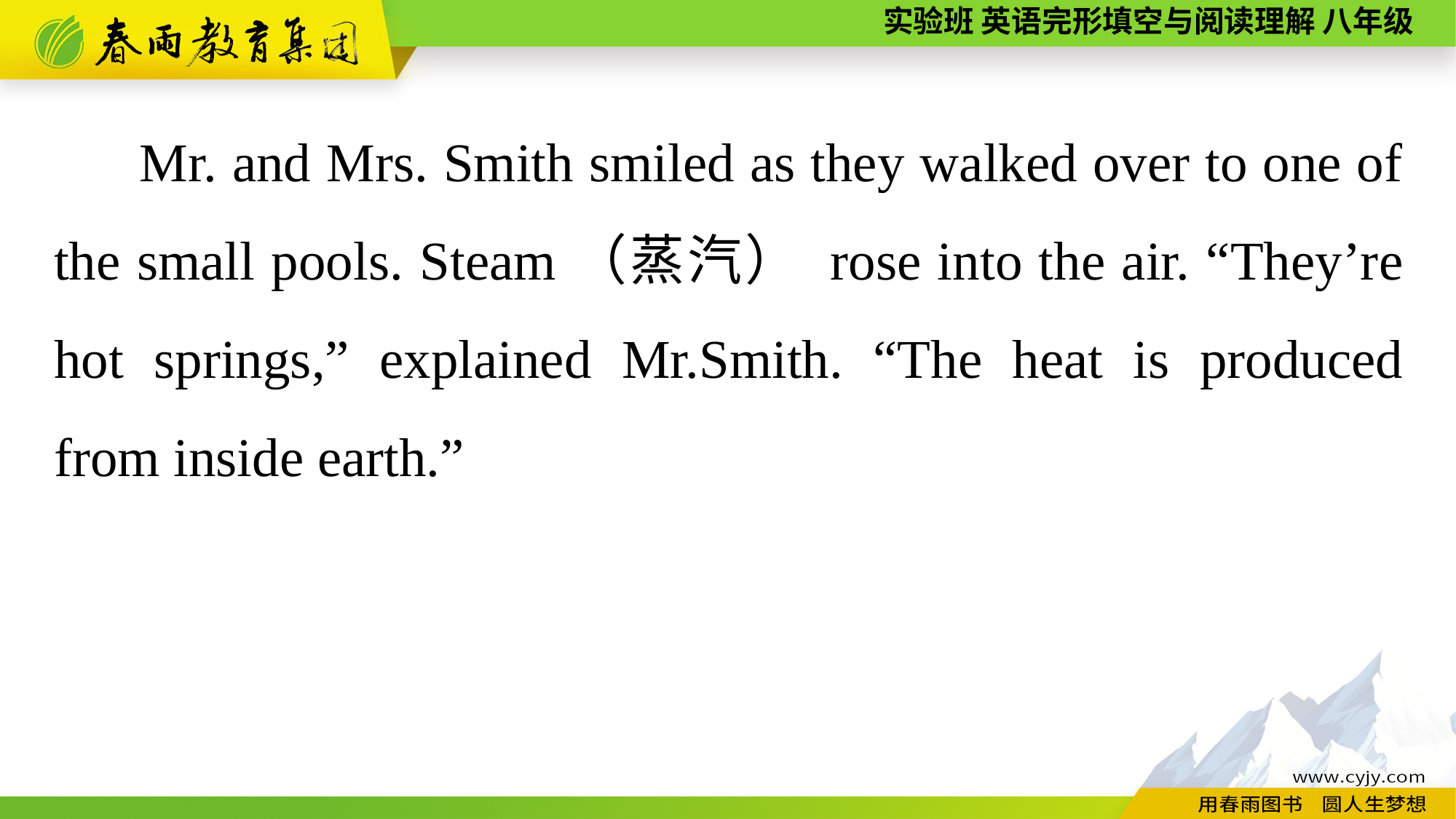

Mr. and Mrs. Smith smiled as they walked over to one of the small pools. Steam（蒸汽） rose into the air. “They’re hot springs,” explained Mr.Smith. “The heat is produced from inside earth.”